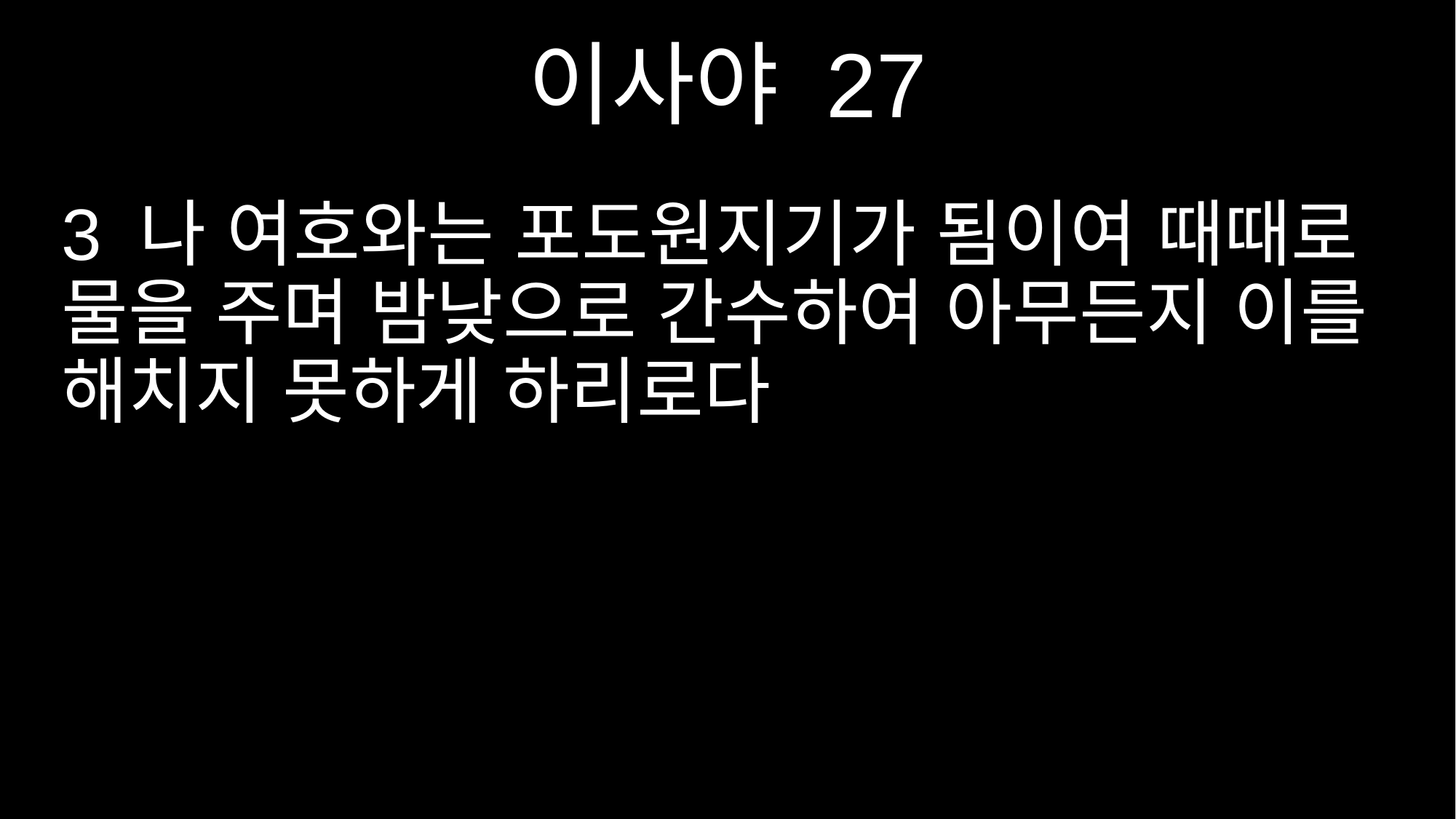

이사야 27
3 나 여호와는 포도원지기가 됨이여 때때로 물을 주며 밤낮으로 간수하여 아무든지 이를 해치지 못하게 하리로다